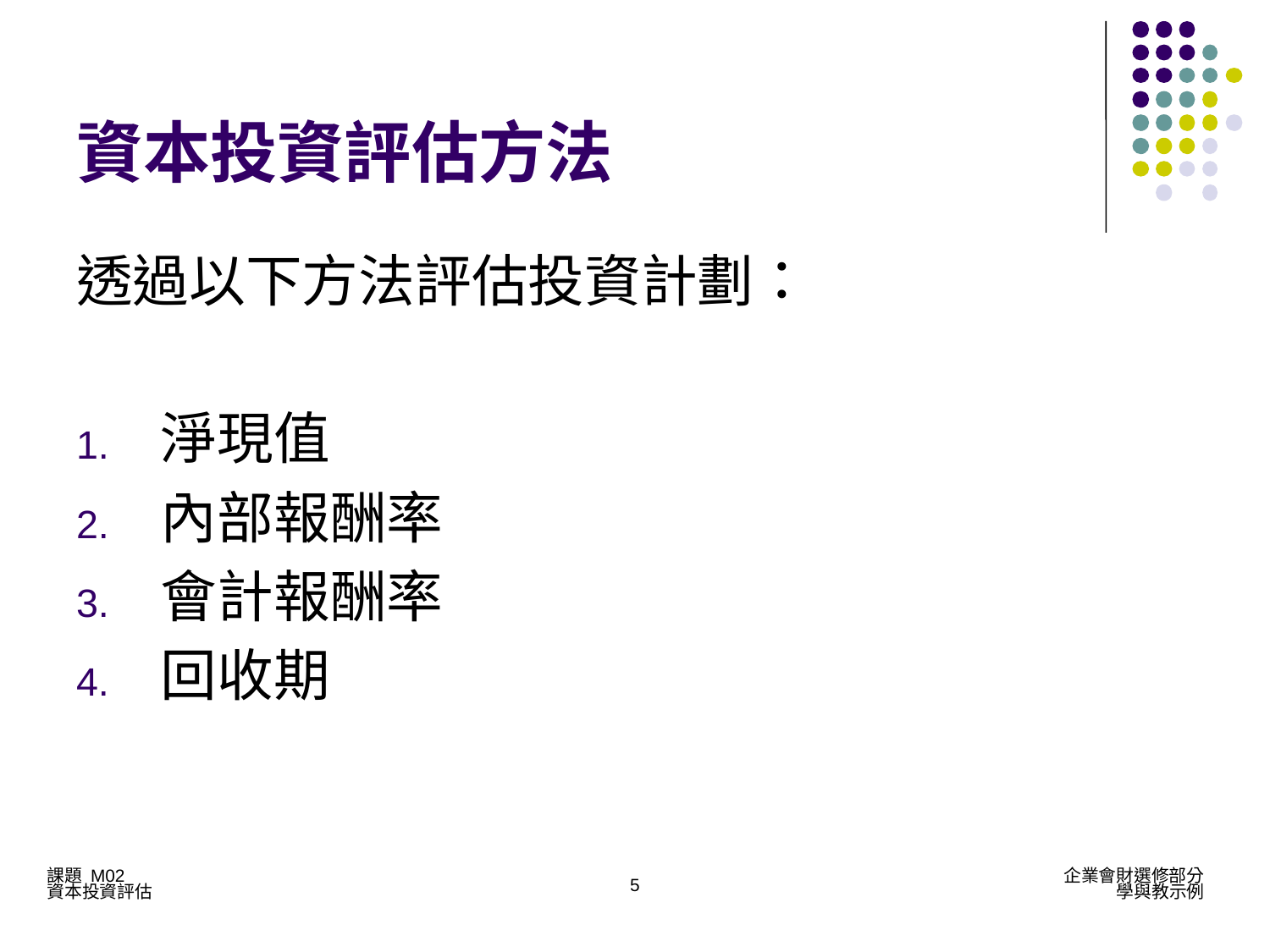

# 資本投資評估方法
透過以下方法評估投資計劃：

淨現值
內部報酬率
會計報酬率
回收期
5